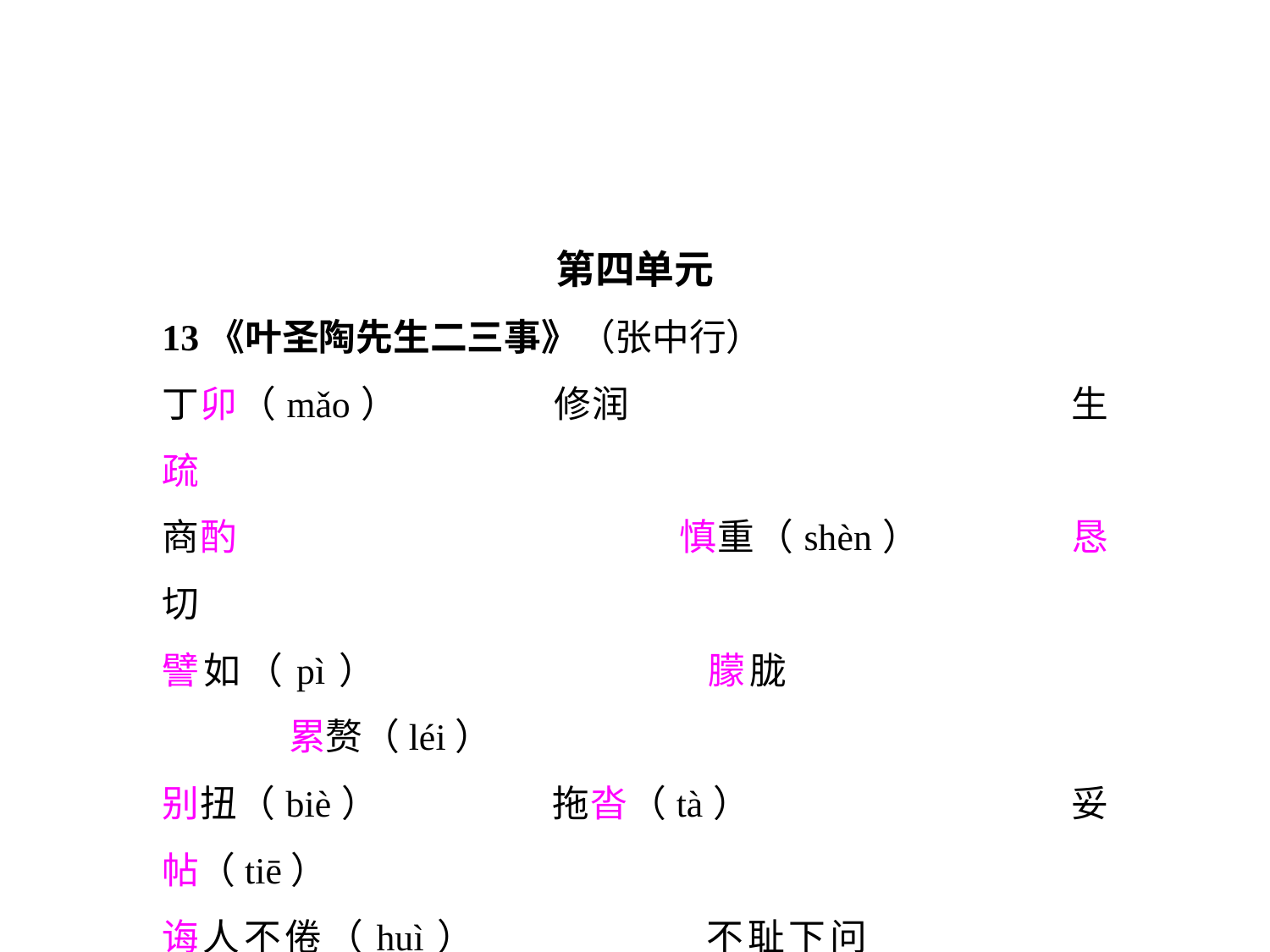

第四单元
13《叶圣陶先生二三事》（张中行）
丁卯（mǎo）		修润				生疏
商酌				慎重（shèn）		恳切
譬如（pì）			朦胧				累赘（léi）
别扭（biè）		拖沓（tà）			妥帖（tiē）
诲人不倦（huì）		不耻下问			以身作则
颠沛流离（diān pèi）